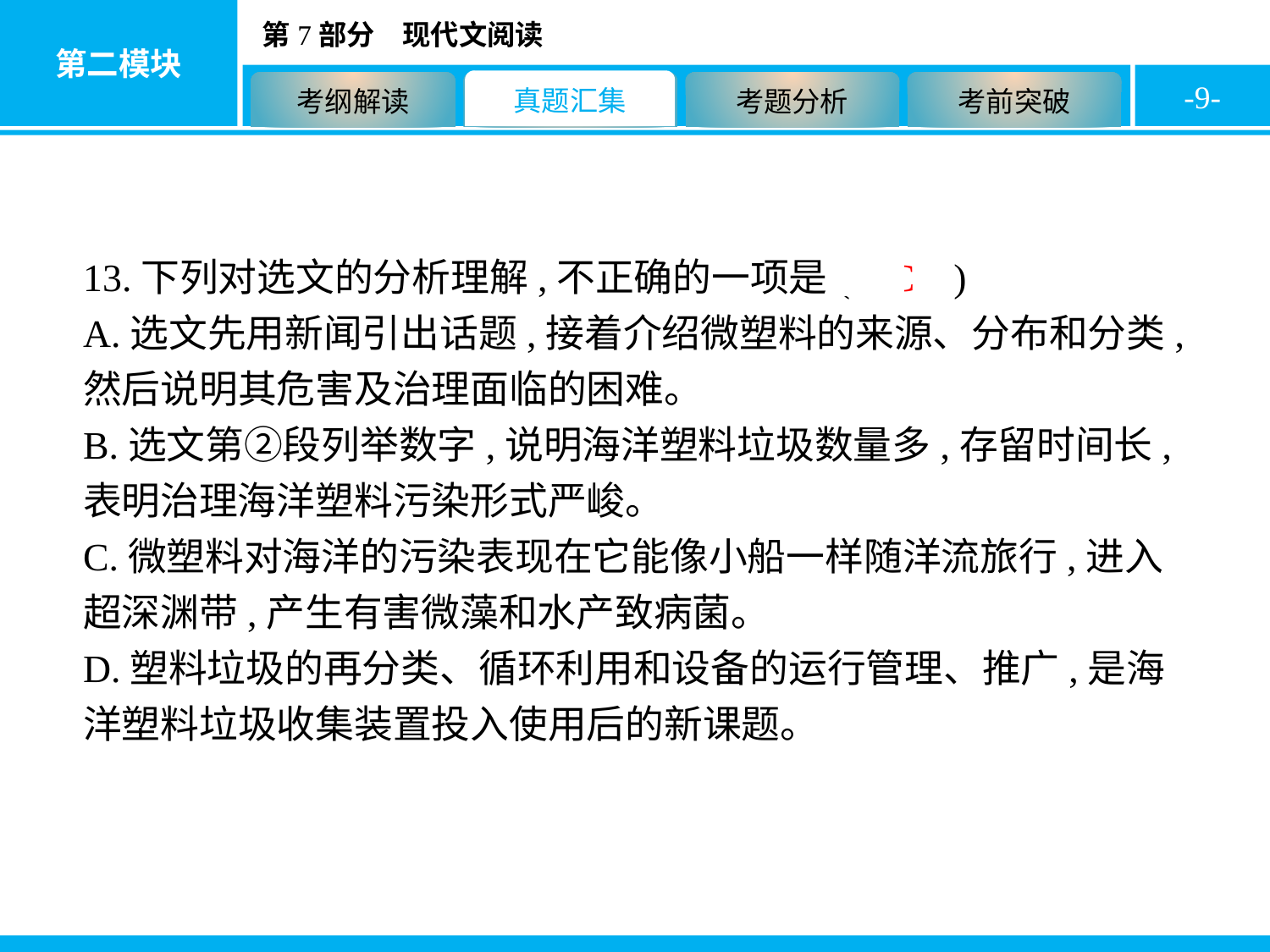

-9-
13.下列对选文的分析理解,不正确的一项是(    C    )
A.选文先用新闻引出话题,接着介绍微塑料的来源、分布和分类,然后说明其危害及治理面临的困难。
B.选文第②段列举数字,说明海洋塑料垃圾数量多,存留时间长,表明治理海洋塑料污染形式严峻。
C.微塑料对海洋的污染表现在它能像小船一样随洋流旅行,进入超深渊带,产生有害微藻和水产致病菌。
D.塑料垃圾的再分类、循环利用和设备的运行管理、推广,是海洋塑料垃圾收集装置投入使用后的新课题。